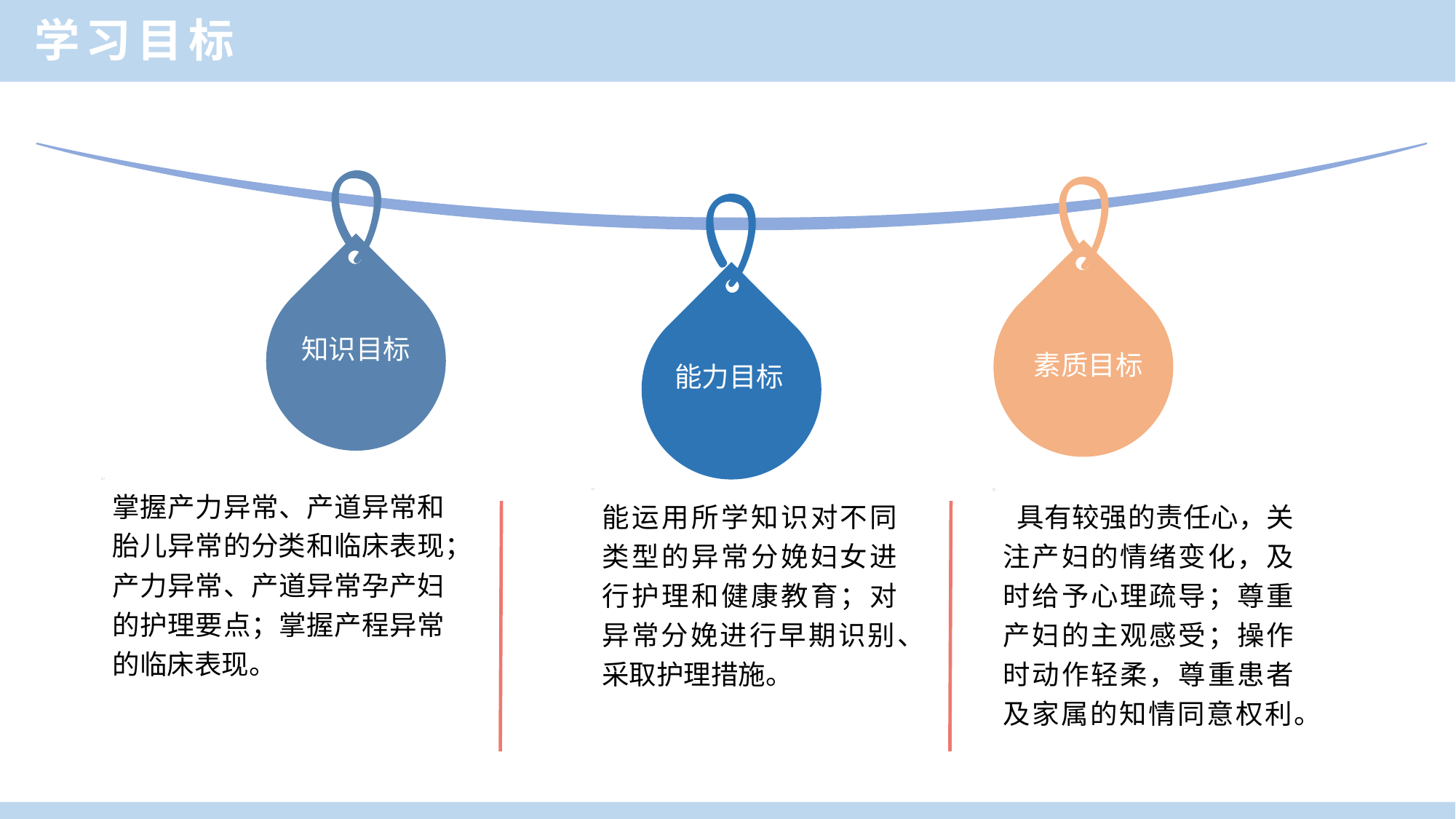

学习目标

知识目标

素质目标

能力目标
掌握产力异常、产道异常和胎儿异常的分类和临床表现；产力异常、产道异常孕产妇的护理要点；掌握产程异常的临床表现。

能运用所学知识对不同类型的异常分娩妇女进行护理和健康教育；对异常分娩进行早期识别、采取护理措施。
 具有较强的责任心，关注产妇的情绪变化，及时给予心理疏导；尊重产妇的主观感受；操作时动作轻柔，尊重患者及家属的知情同意权利。